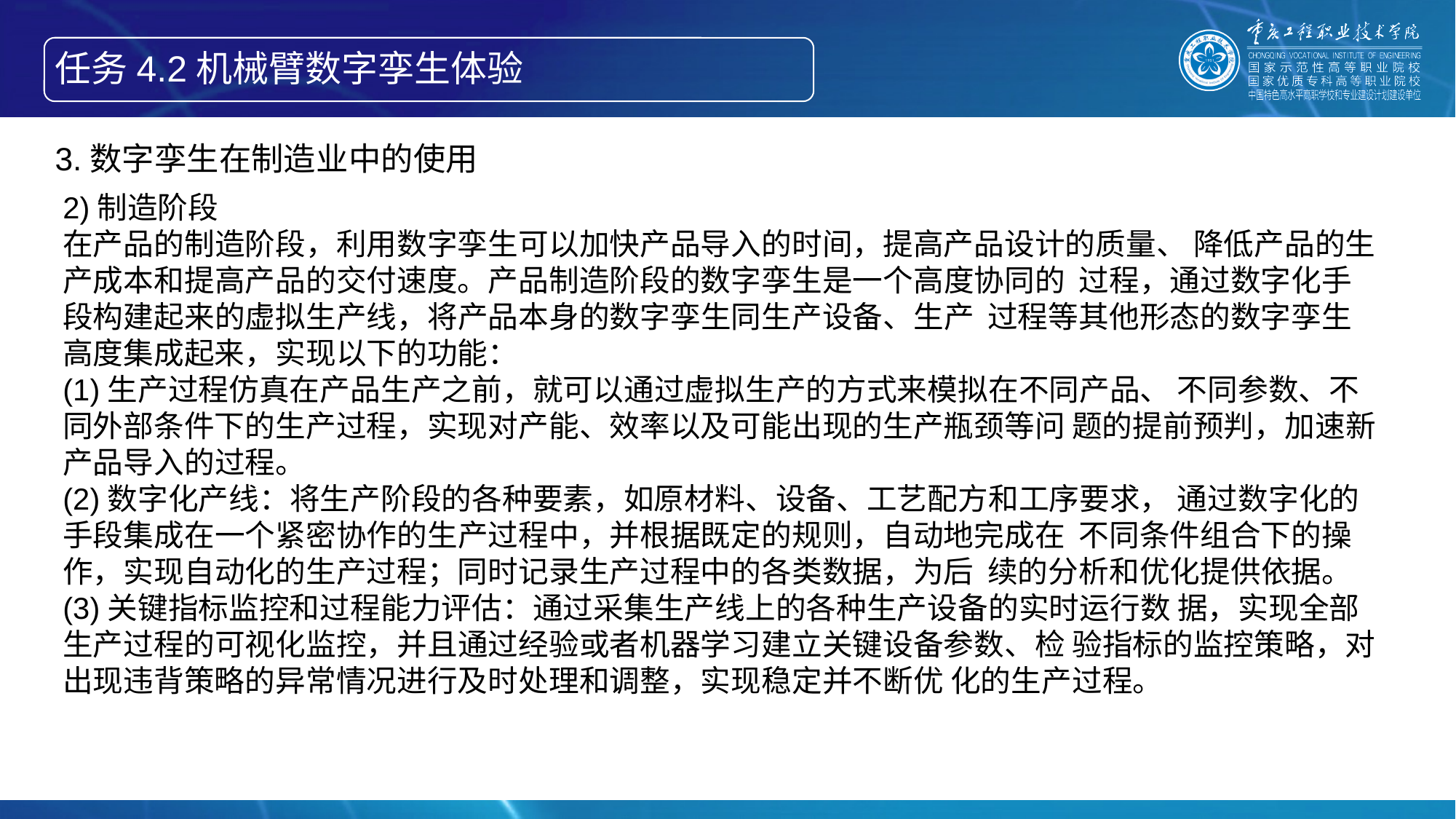

任务4.2机械臂数字孪生体验

智能产线绘制信息物理系统的构成
3.数字孪生在制造业中的使用
2)制造阶段
在产品的制造阶段，利用数字孪生可以加快产品导入的时间，提高产品设计的质量、 降低产品的生产成本和提高产品的交付速度。产品制造阶段的数字孪生是一个高度协同的  过程，通过数字化手段构建起来的虚拟生产线，将产品本身的数字孪生同生产设备、生产  过程等其他形态的数字孪生高度集成起来，实现以下的功能：
(1)生产过程仿真在产品生产之前，就可以通过虚拟生产的方式来模拟在不同产品、 不同参数、不同外部条件下的生产过程，实现对产能、效率以及可能出现的生产瓶颈等问 题的提前预判，加速新产品导入的过程。
(2)数字化产线：将生产阶段的各种要素，如原材料、设备、工艺配方和工序要求， 通过数字化的手段集成在一个紧密协作的生产过程中，并根据既定的规则，自动地完成在  不同条件组合下的操作，实现自动化的生产过程；同时记录生产过程中的各类数据，为后  续的分析和优化提供依据。
(3)关键指标监控和过程能力评估：通过采集生产线上的各种生产设备的实时运行数 据，实现全部生产过程的可视化监控，并且通过经验或者机器学习建立关键设备参数、检 验指标的监控策略，对出现违背策略的异常情况进行及时处理和调整，实现稳定并不断优 化的生产过程。